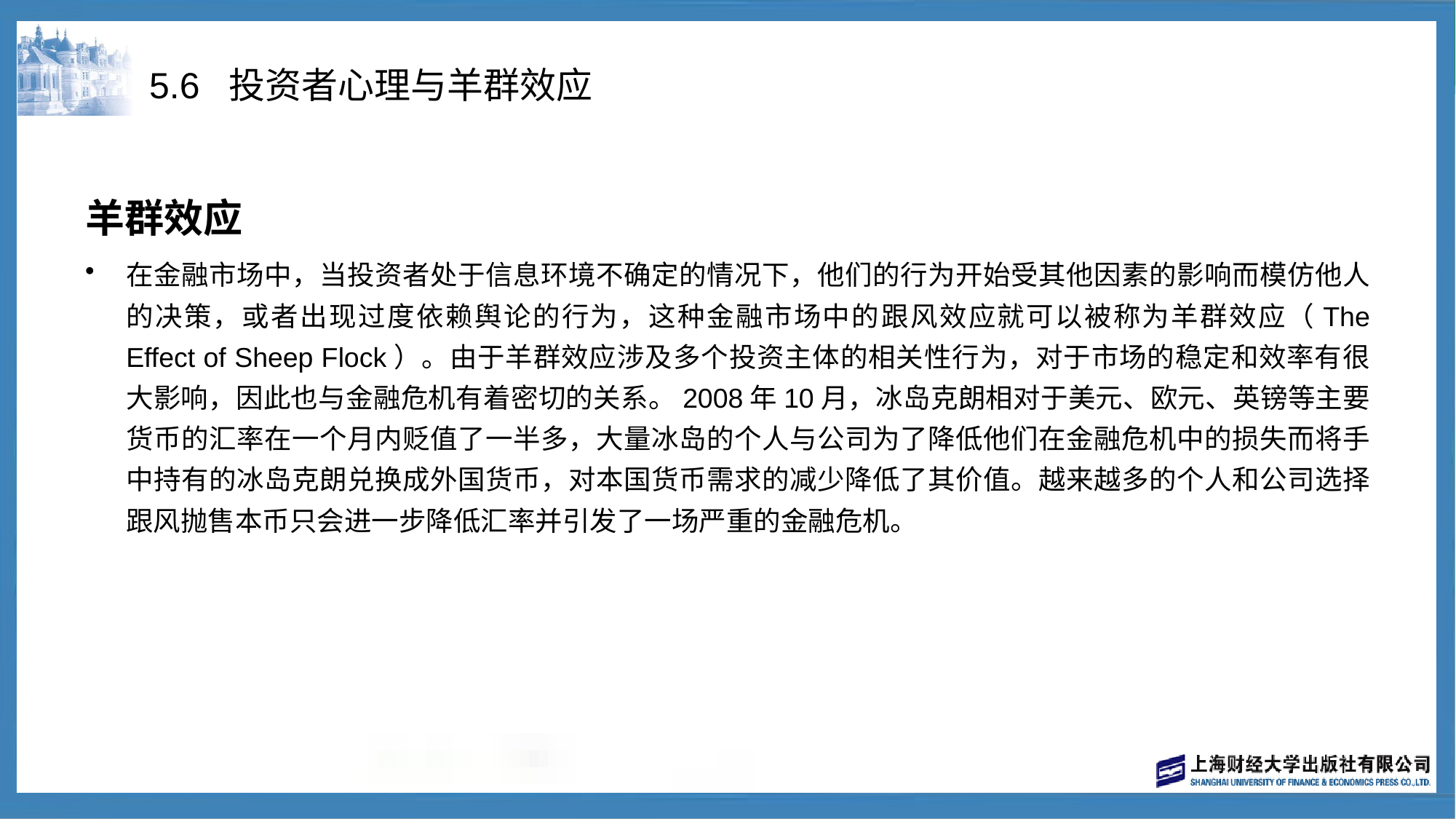

# 5.6  投资者心理与羊群效应
羊群效应
在金融市场中，当投资者处于信息环境不确定的情况下，他们的行为开始受其他因素的影响而模仿他人的决策，或者出现过度依赖舆论的行为，这种金融市场中的跟风效应就可以被称为羊群效应（The Effect of Sheep Flock）。由于羊群效应涉及多个投资主体的相关性行为，对于市场的稳定和效率有很大影响，因此也与金融危机有着密切的关系。2008年10月，冰岛克朗相对于美元、欧元、英镑等主要货币的汇率在一个月内贬值了一半多，大量冰岛的个人与公司为了降低他们在金融危机中的损失而将手中持有的冰岛克朗兑换成外国货币，对本国货币需求的减少降低了其价值。越来越多的个人和公司选择跟风抛售本币只会进一步降低汇率并引发了一场严重的金融危机。